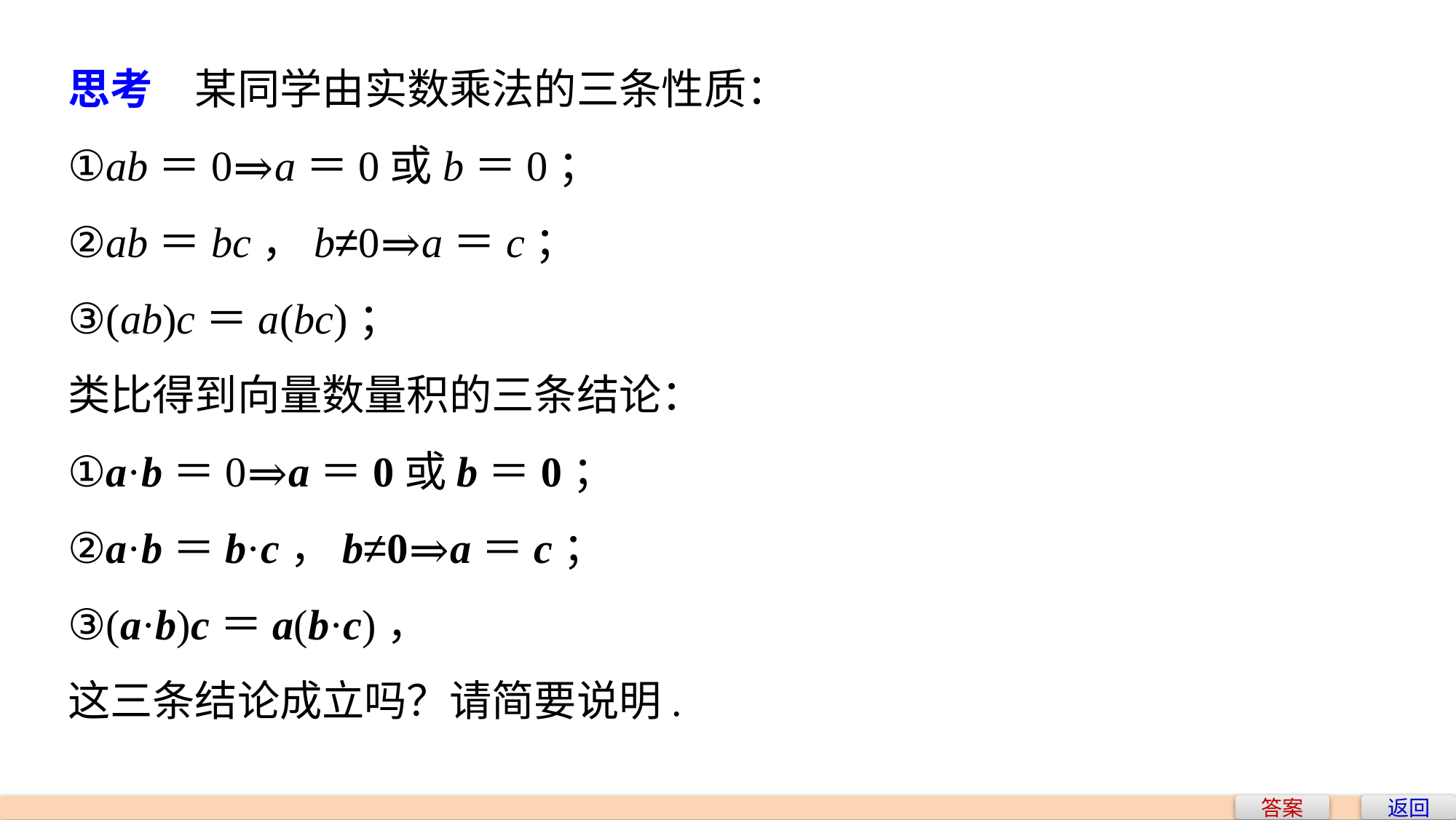

思考　某同学由实数乘法的三条性质：
①ab＝0⇒a＝0或b＝0；
②ab＝bc，b≠0⇒a＝c；
③(ab)c＝a(bc)；
类比得到向量数量积的三条结论：
①a·b＝0⇒a＝0或b＝0；
②a·b＝b·c，b≠0⇒a＝c；
③(a·b)c＝a(b·c)，
这三条结论成立吗？请简要说明.
答案
返回